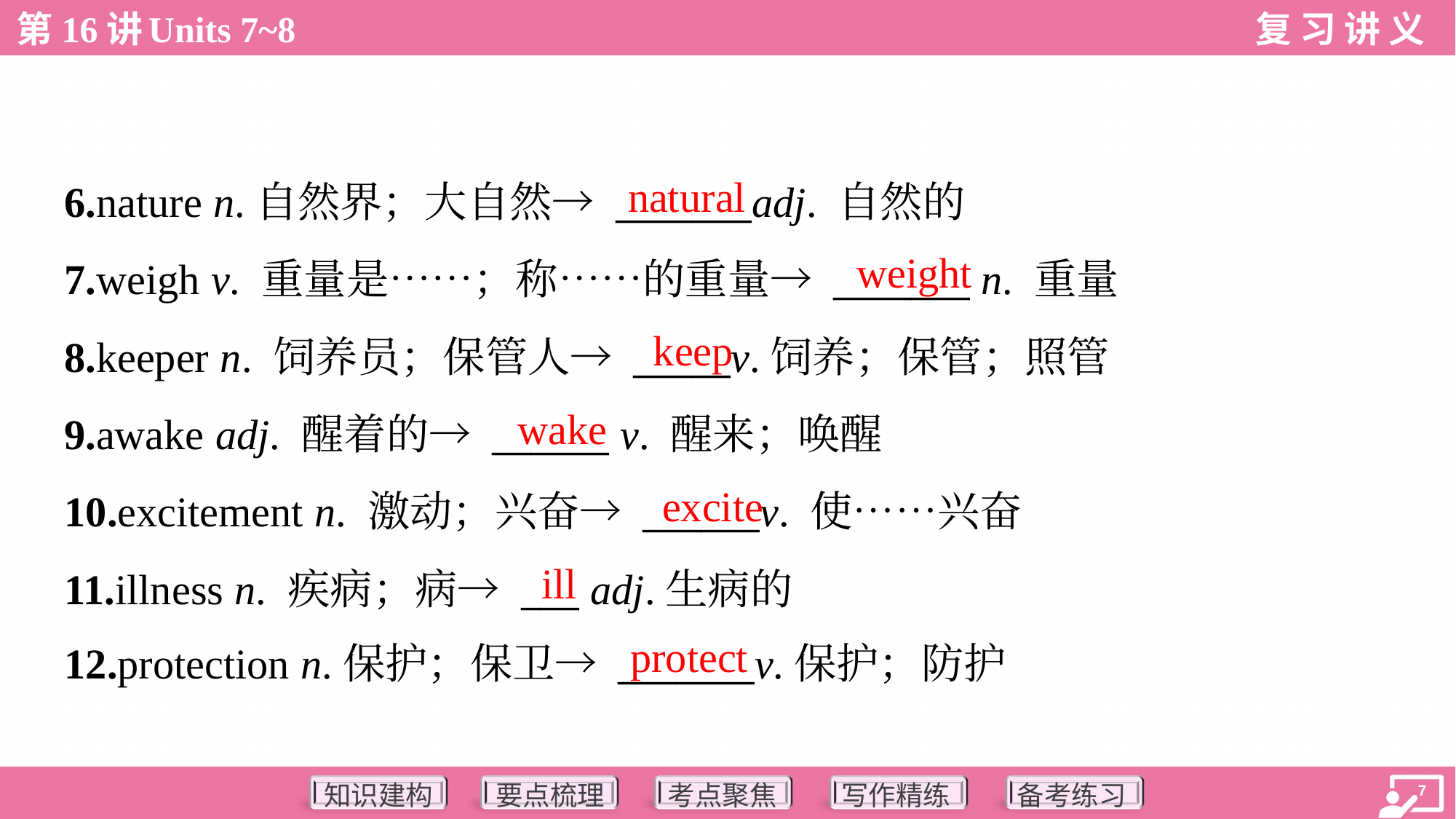

natural
6.nature n.自然界；大自然→ _______adj. 自然的
7.weigh v. 重量是……；称……的重量→ _______ n. 重量
8.keeper n. 饲养员；保管人→ _____v.饲养；保管；照管
9.awake adj. 醒着的→ ______ v. 醒来；唤醒
10.excitement n. 激动；兴奋→ ______v. 使……兴奋
11.illness n. 疾病；病→ ___ adj.生病的
12.protection n.保护；保卫→ _______v.保护；防护
weight
keep
wake
excite
ill
protect